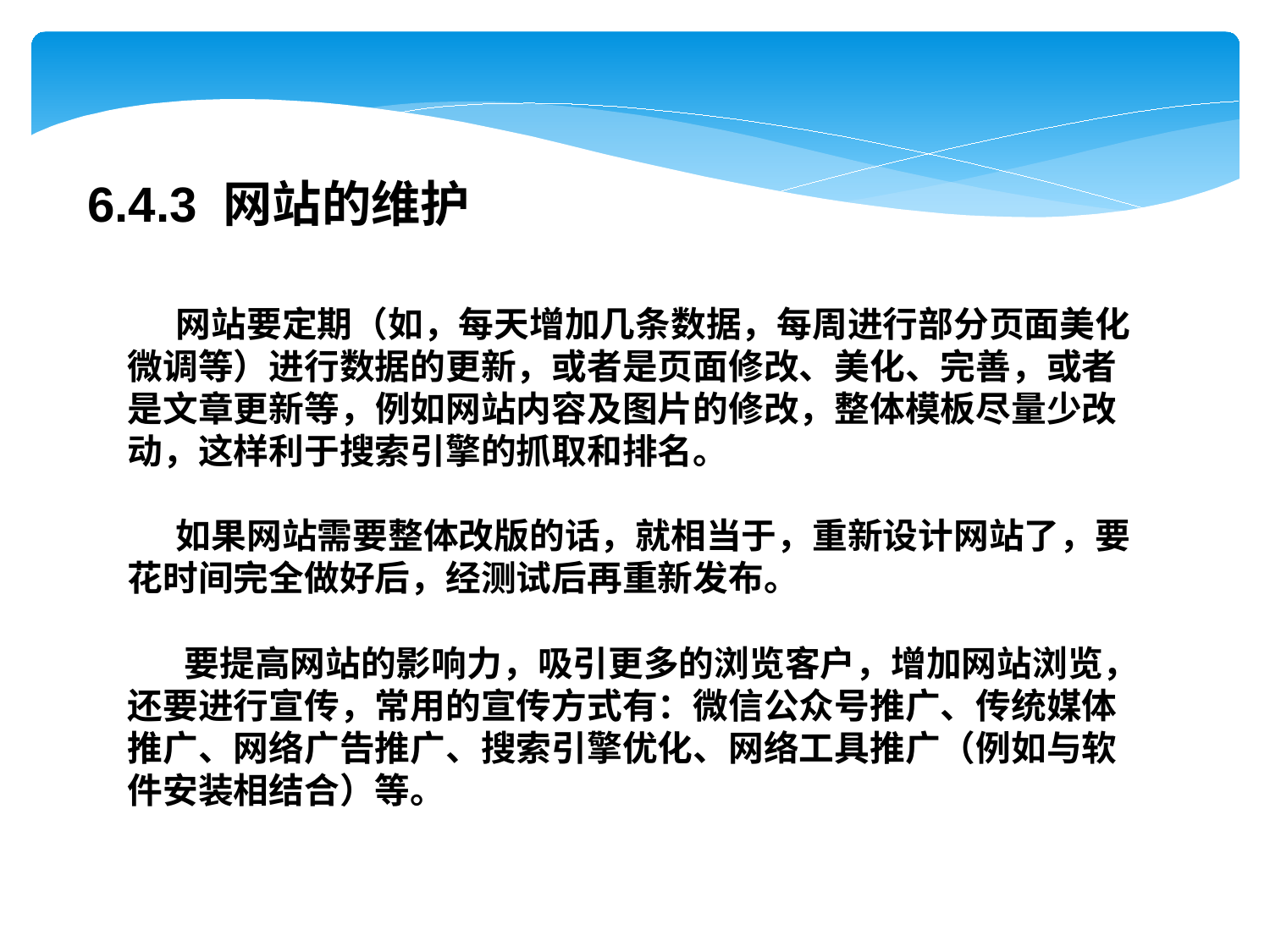

6.4.3 网站的维护
     网站要定期（如，每天增加几条数据，每周进行部分页面美化微调等）进行数据的更新，或者是页面修改、美化、完善，或者是文章更新等，例如网站内容及图片的修改，整体模板尽量少改动，这样利于搜索引擎的抓取和排名。

     如果网站需要整体改版的话，就相当于，重新设计网站了，要花时间完全做好后，经测试后再重新发布。

      要提高网站的影响力，吸引更多的浏览客户，增加网站浏览，还要进行宣传，常用的宣传方式有：微信公众号推广、传统媒体推广、网络广告推广、搜索引擎优化、网络工具推广（例如与软件安装相结合）等。